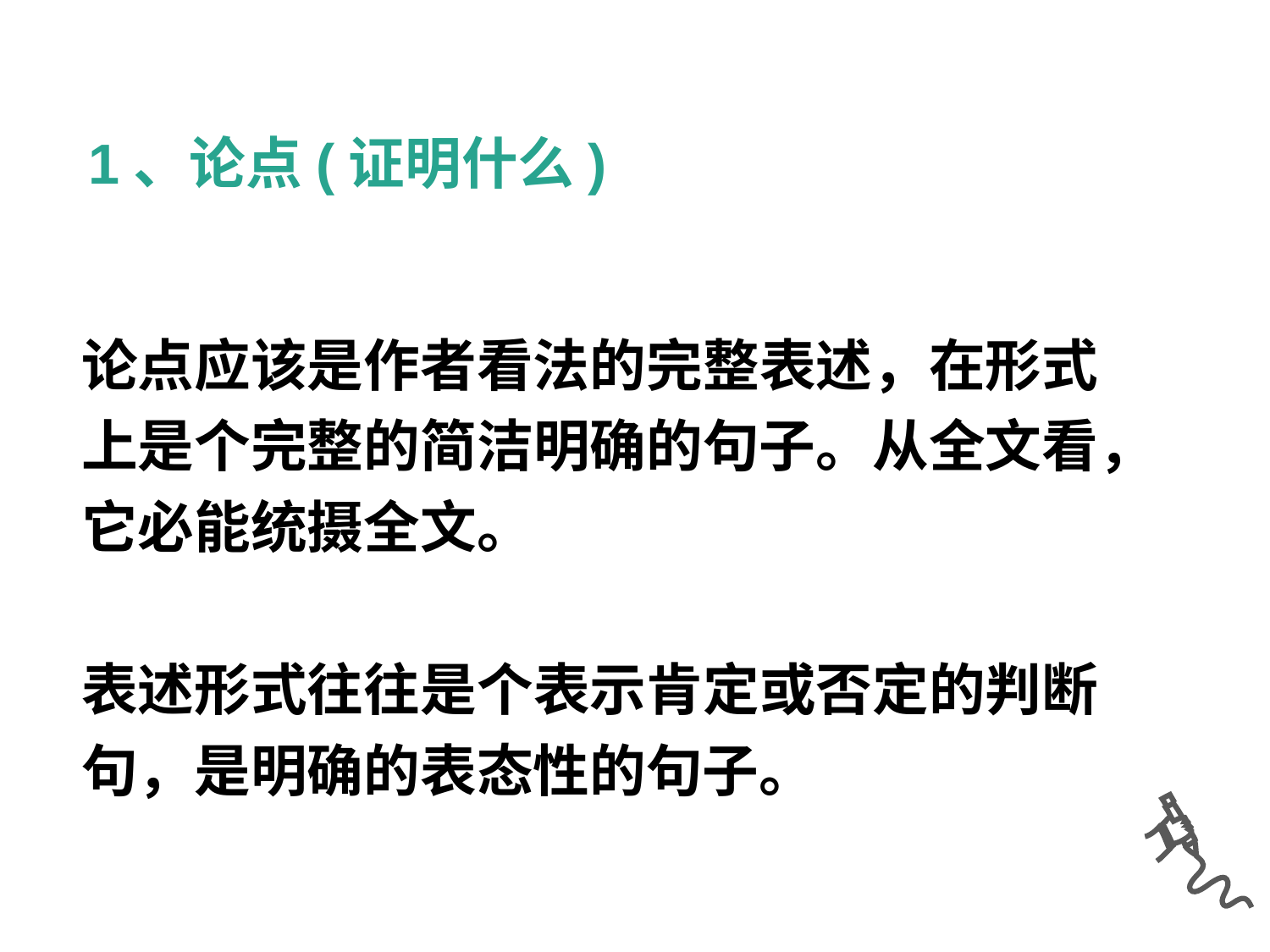

1、论点(证明什么)
论点应该是作者看法的完整表述，在形式上是个完整的简洁明确的句子。从全文看，它必能统摄全文。

表述形式往往是个表示肯定或否定的判断句，是明确的表态性的句子。